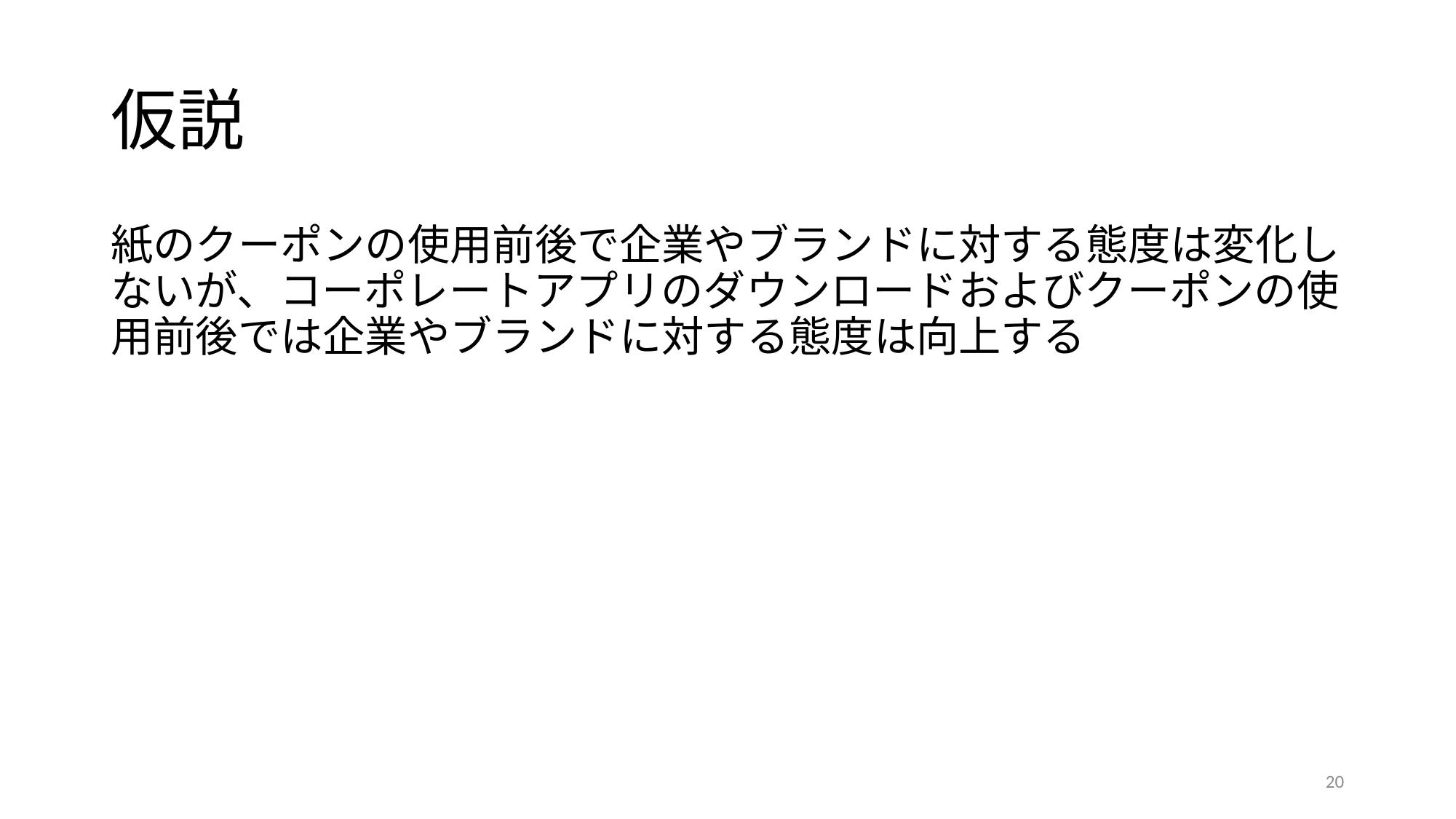

# 仮説
紙のクーポンの使用前後で企業やブランドに対する態度は変化しないが、コーポレートアプリのダウンロードおよびクーポンの使用前後では企業やブランドに対する態度は向上する
20